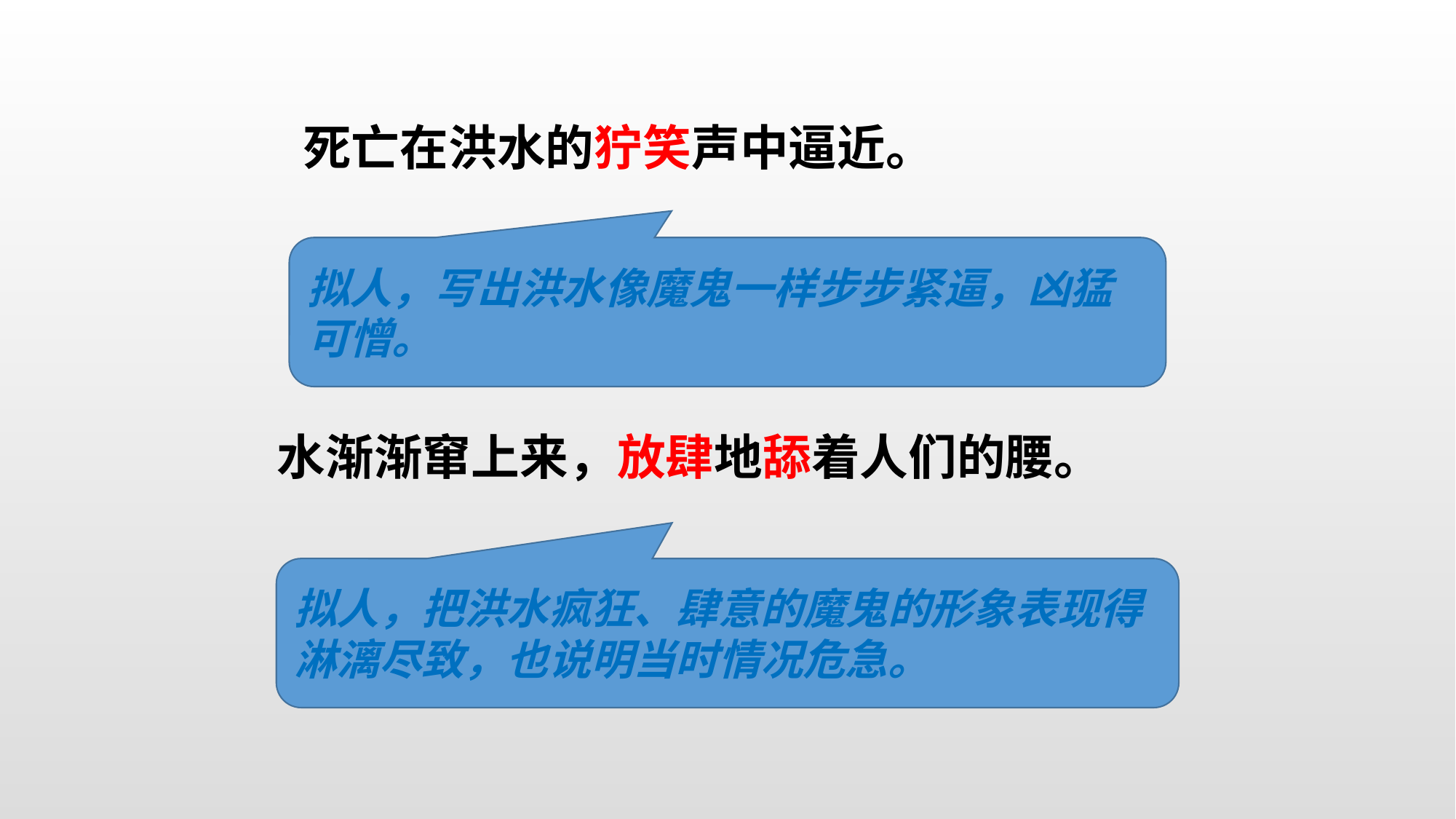

死亡在洪水的狞笑声中逼近。
拟人，写出洪水像魔鬼一样步步紧逼，凶猛可憎。
水渐渐窜上来，放肆地舔着人们的腰。
拟人，把洪水疯狂、肆意的魔鬼的形象表现得淋漓尽致，也说明当时情况危急。